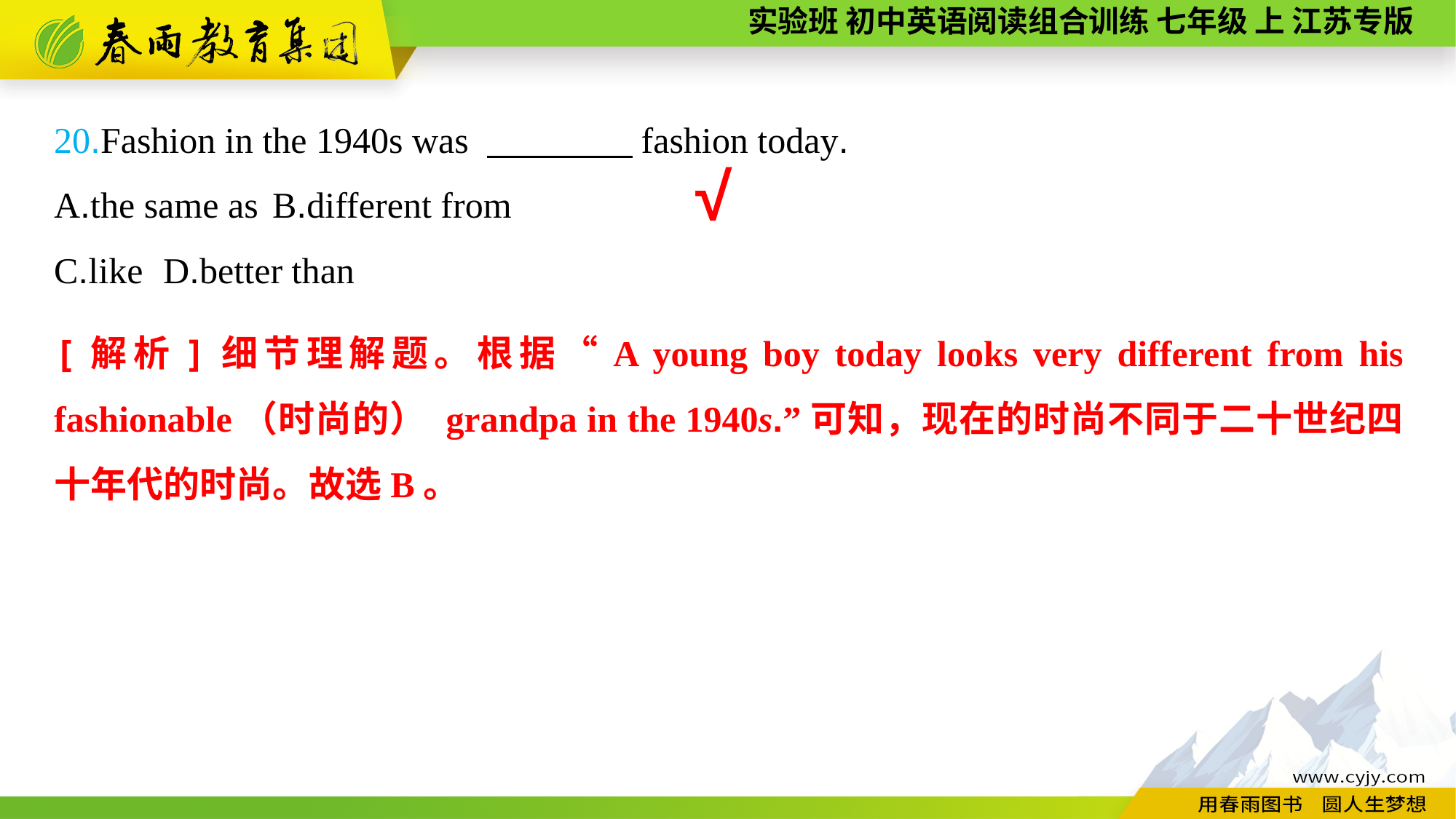

20.Fashion in the 1940s was 　　　　fashion today.
A.the same as	B.different from
C.like	D.better than
√
[解析]细节理解题。根据“A young boy today looks very different from his fashionable（时尚的） grandpa in the 1940s.”可知，现在的时尚不同于二十世纪四十年代的时尚。故选B。